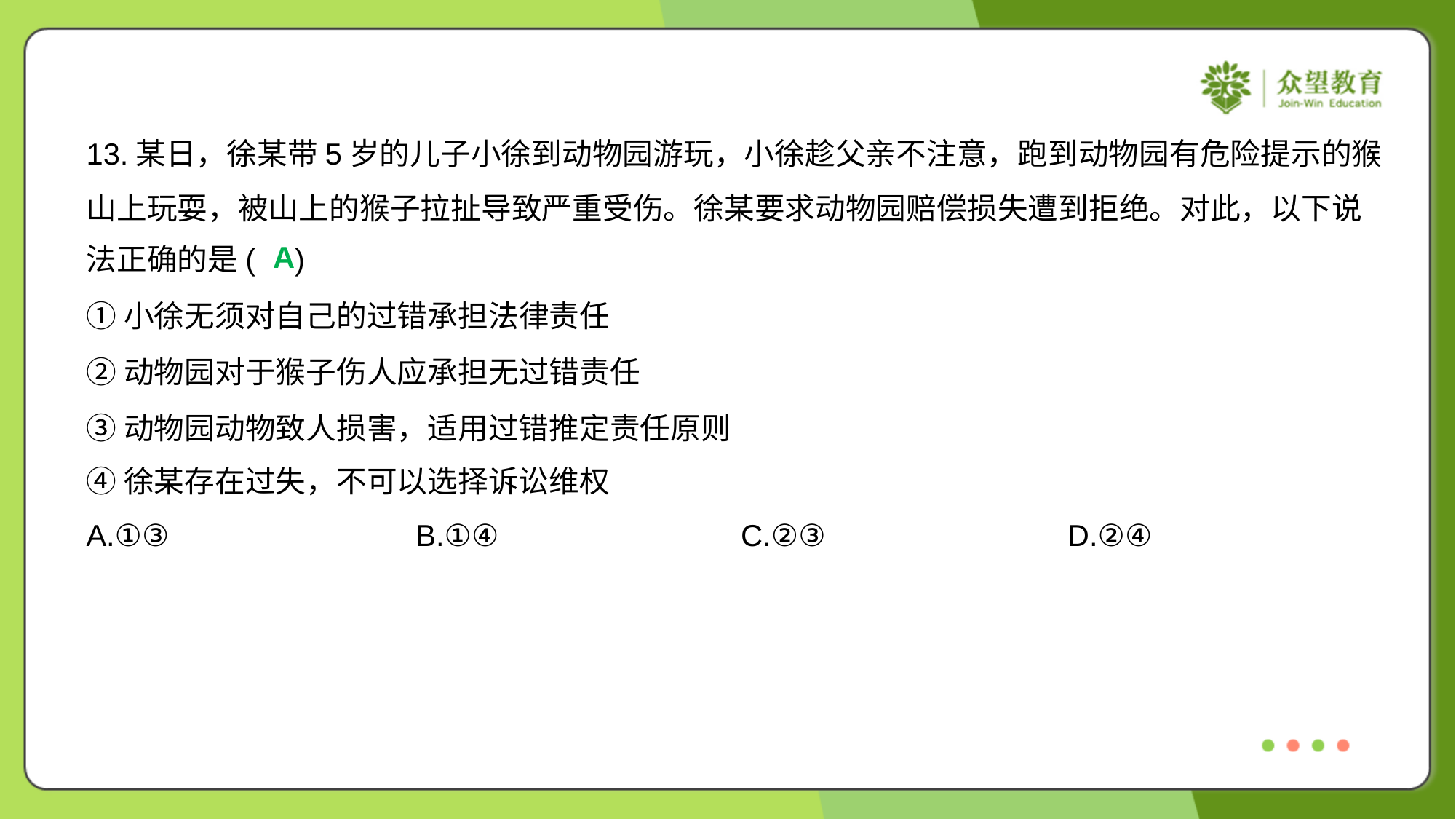

13.某日，徐某带5岁的儿子小徐到动物园游玩，小徐趁父亲不注意，跑到动物园有危险提示的猴
山上玩耍，被山上的猴子拉扯导致严重受伤。徐某要求动物园赔偿损失遭到拒绝。对此，以下说
法正确的是(     )
A
①小徐无须对自己的过错承担法律责任
②动物园对于猴子伤人应承担无过错责任
③动物园动物致人损害，适用过错推定责任原则
④徐某存在过失，不可以选择诉讼维权
A.①③	B.①④	C.②③	D.②④